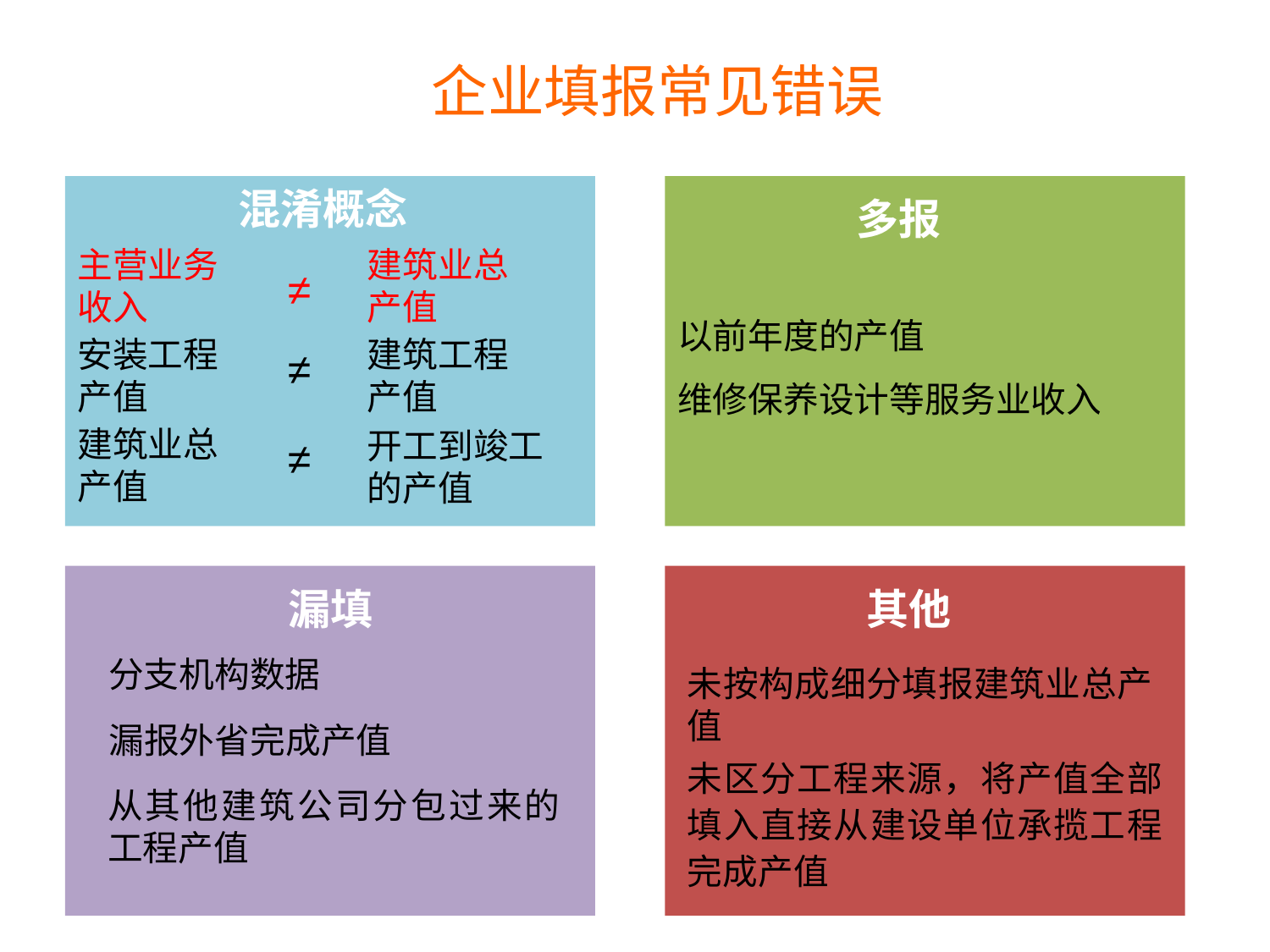

企业填报常见错误

混淆概念
多报
未区分工程来源，将产值全部填入直接从建设单位承揽工程完成产值
主营业务收入
建筑业总产值
≠
以前年度的产值
维修保养设计等服务业收入
安装工程产值
建筑工程产值
≠
建筑业总产值
开工到竣工的产值
≠

漏填
其他
分支机构数据
未按构成细分填报建筑业总产值
漏报外省完成产值
未区分工程来源，将产值全部填入直接从建设单位承揽工程完成产值
从其他建筑公司分包过来的工程产值